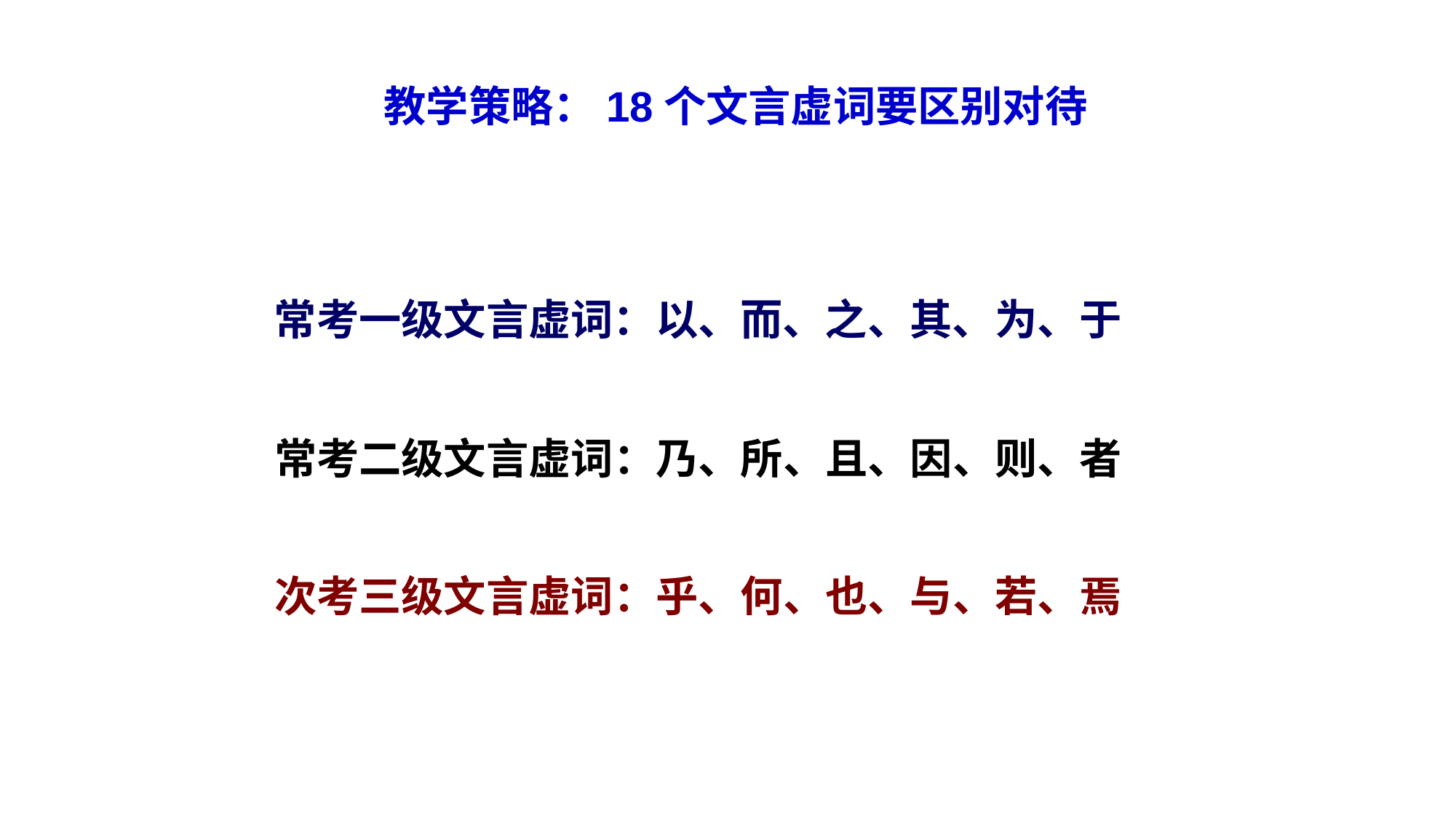

教学策略：18个文言虚词要区别对待
常考一级文言虚词：以、而、之、其、为、于
常考二级文言虚词：乃、所、且、因、则、者
次考三级文言虚词：乎、何、也、与、若、焉